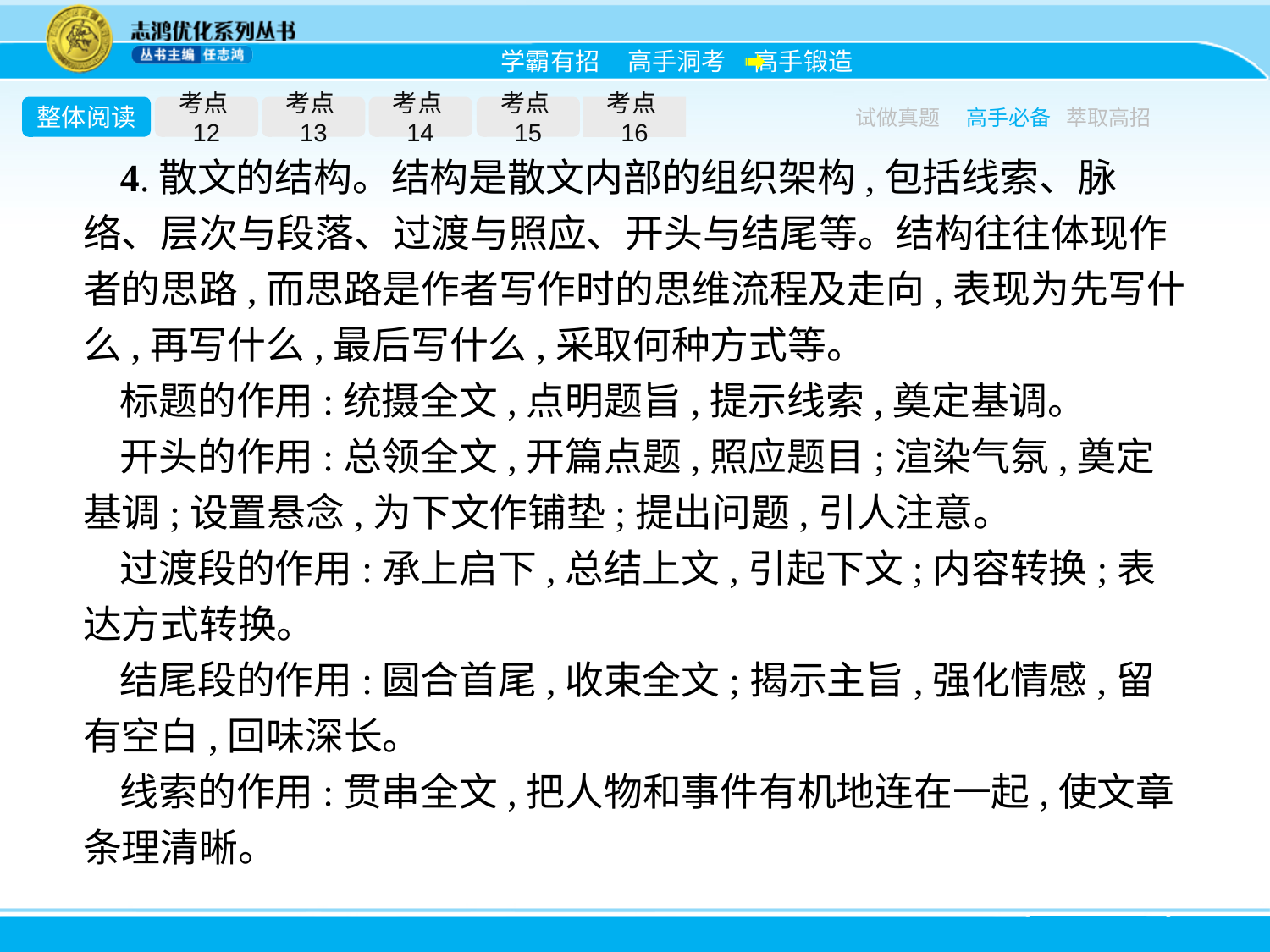

整体阅读
考点12
考点13
考点14
考点15
考点16
试做真题
高手必备
萃取高招
4.散文的结构。结构是散文内部的组织架构,包括线索、脉络、层次与段落、过渡与照应、开头与结尾等。结构往往体现作者的思路,而思路是作者写作时的思维流程及走向,表现为先写什么,再写什么,最后写什么,采取何种方式等。
标题的作用:统摄全文,点明题旨,提示线索,奠定基调。
开头的作用:总领全文,开篇点题,照应题目;渲染气氛,奠定基调;设置悬念,为下文作铺垫;提出问题,引人注意。
过渡段的作用:承上启下,总结上文,引起下文;内容转换;表达方式转换。
结尾段的作用:圆合首尾,收束全文;揭示主旨,强化情感,留有空白,回味深长。
线索的作用:贯串全文,把人物和事件有机地连在一起,使文章条理清晰。